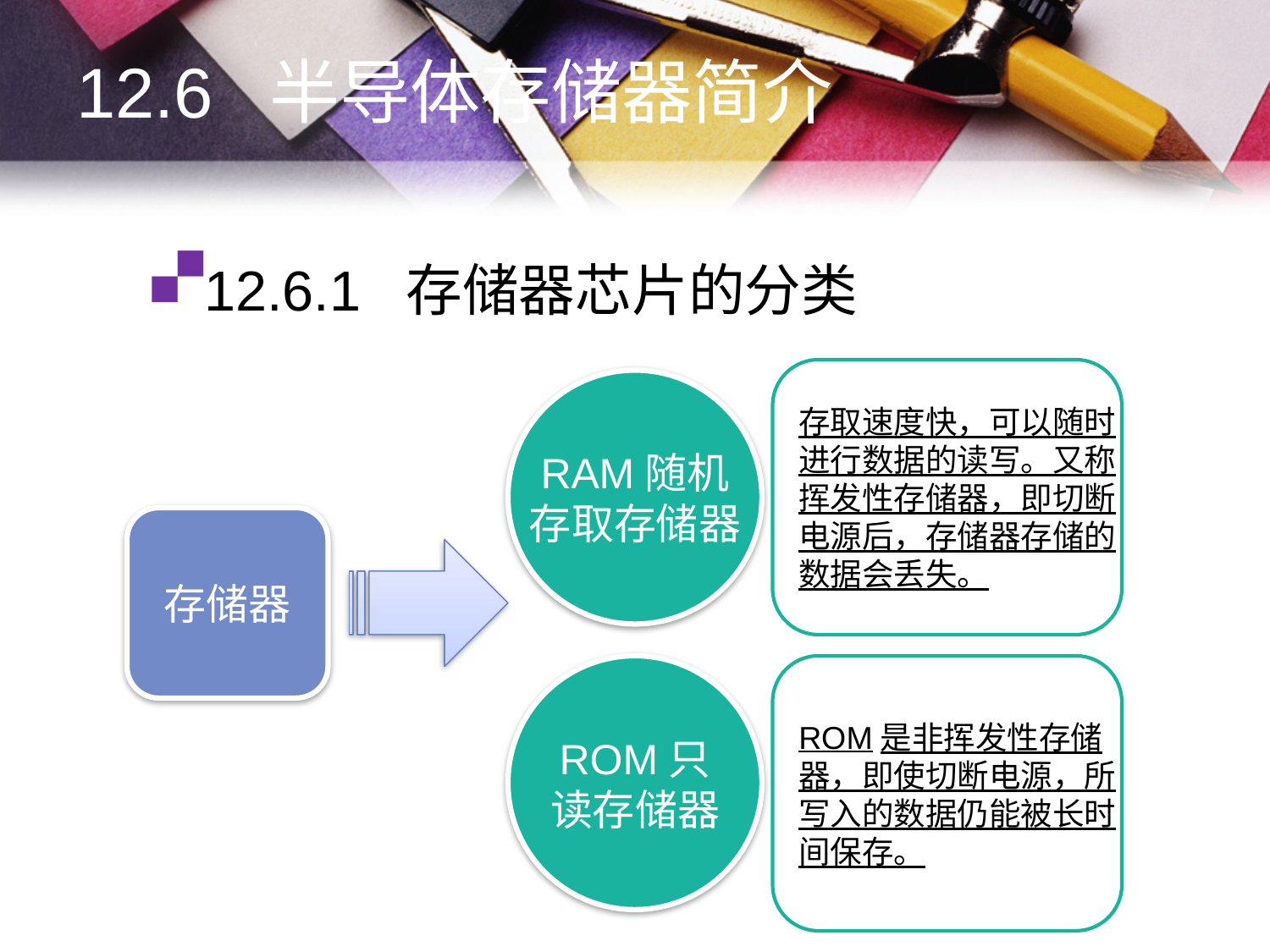

12.6  半导体存储器简介
# 12.6.1  存储器芯片的分类
存取速度快，可以随时
进行数据的读写。又称
挥发性存储器，即切断
电源后，存储器存储的
数据会丢失。
RAM随机
存取存储器
存储器

ROM只
读存储器
ROM是非挥发性存储
器，即使切断电源，所
写入的数据仍能被长时
间保存。